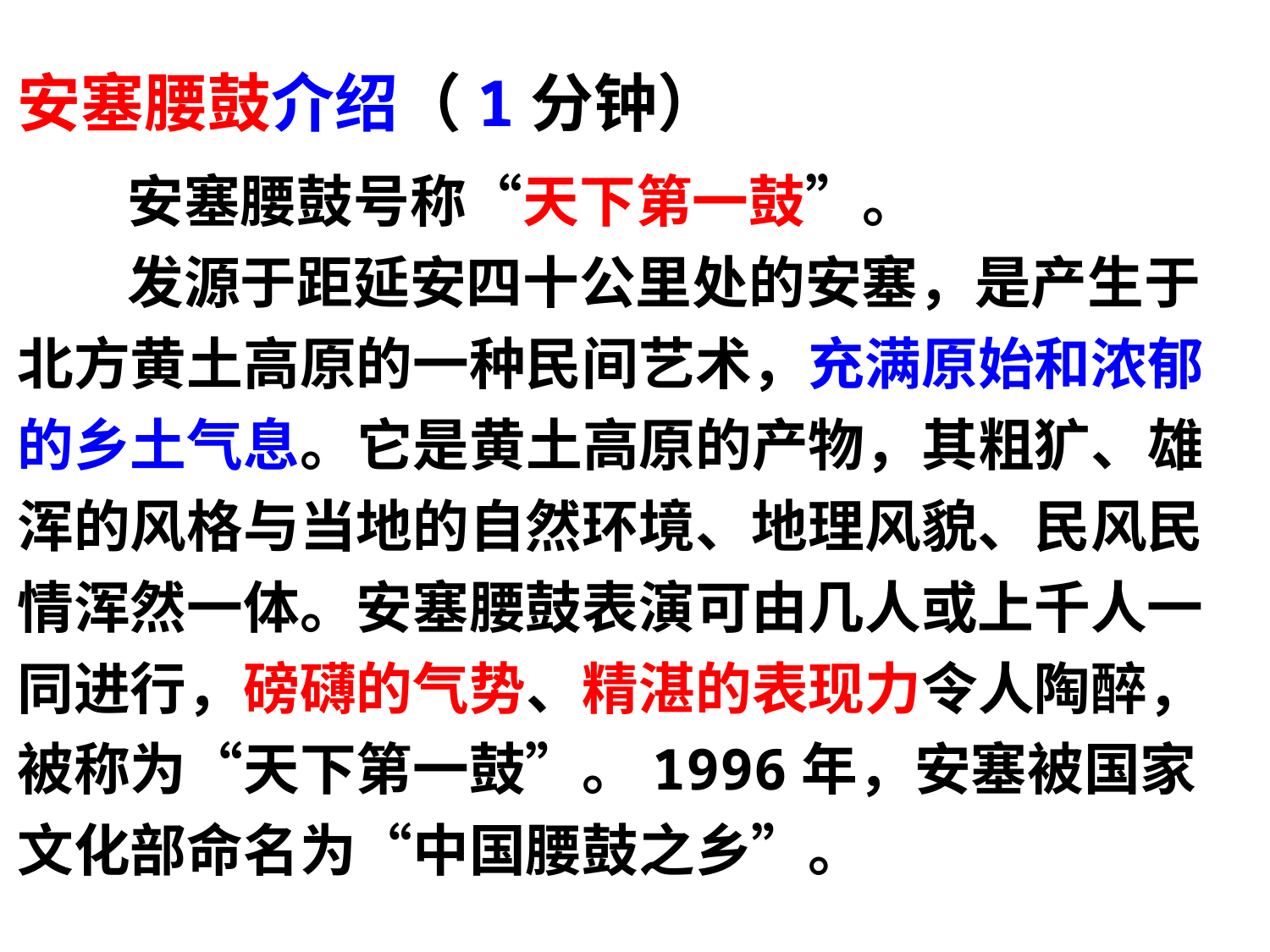

安塞腰鼓介绍（1分钟）
安塞腰鼓号称“天下第一鼓”。
发源于距延安四十公里处的安塞，是产生于北方黄土高原的一种民间艺术，充满原始和浓郁的乡土气息。它是黄土高原的产物，其粗犷、雄浑的风格与当地的自然环境、地理风貌、民风民情浑然一体。安塞腰鼓表演可由几人或上千人一同进行，磅礴的气势、精湛的表现力令人陶醉，被称为“天下第一鼓”。1996年，安塞被国家文化部命名为“中国腰鼓之乡”。